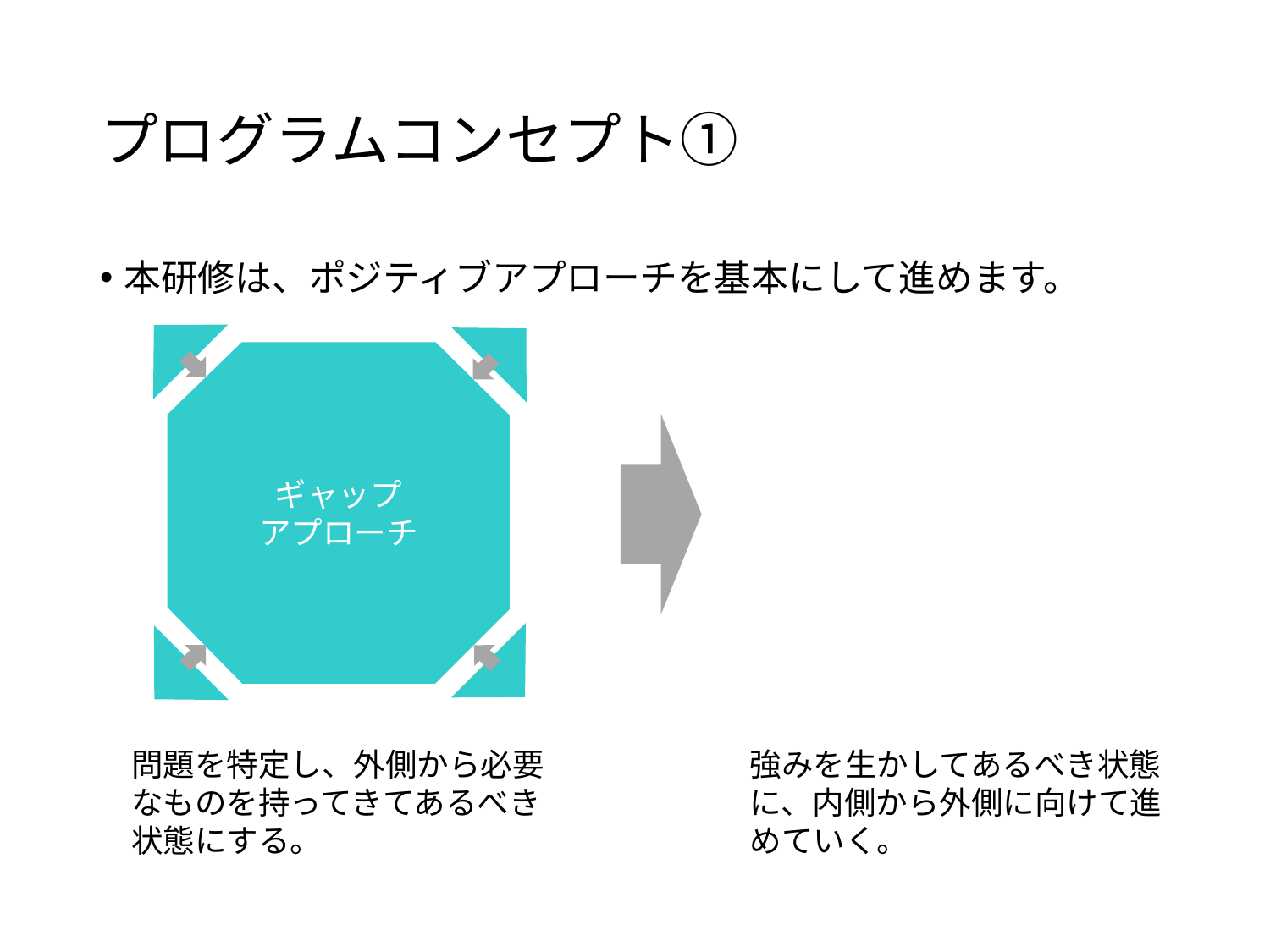

# プログラムコンセプト①
本研修は、ポジティブアプローチを基本にして進めます。

ギャップ
アプローチ

問題を特定し、外側から必要なものを持ってきてあるべき状態にする。
強みを生かしてあるべき状態に、内側から外側に向けて進めていく。